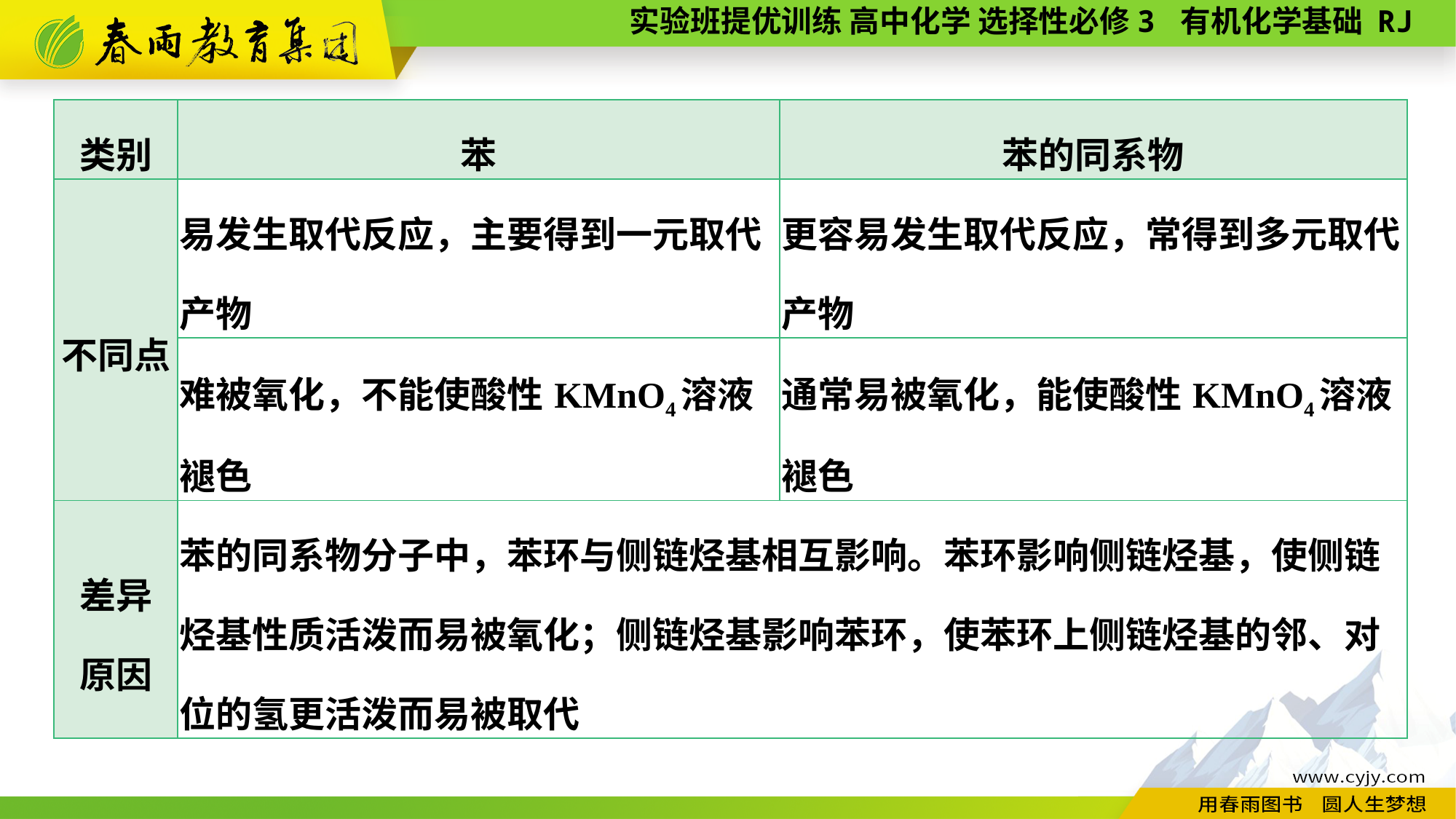

| 类别 | 苯 | 苯的同系物 |
| --- | --- | --- |
| 不同点 | 易发生取代反应，主要得到一元取代产物 | 更容易发生取代反应，常得到多元取代产物 |
|  | 难被氧化，不能使酸性KMnO4溶液褪色 | 通常易被氧化，能使酸性KMnO4溶液褪色 |
| 差异 原因 | 苯的同系物分子中，苯环与侧链烃基相互影响。苯环影响侧链烃基，使侧链烃基性质活泼而易被氧化；侧链烃基影响苯环，使苯环上侧链烃基的邻、对位的氢更活泼而易被取代 |  |